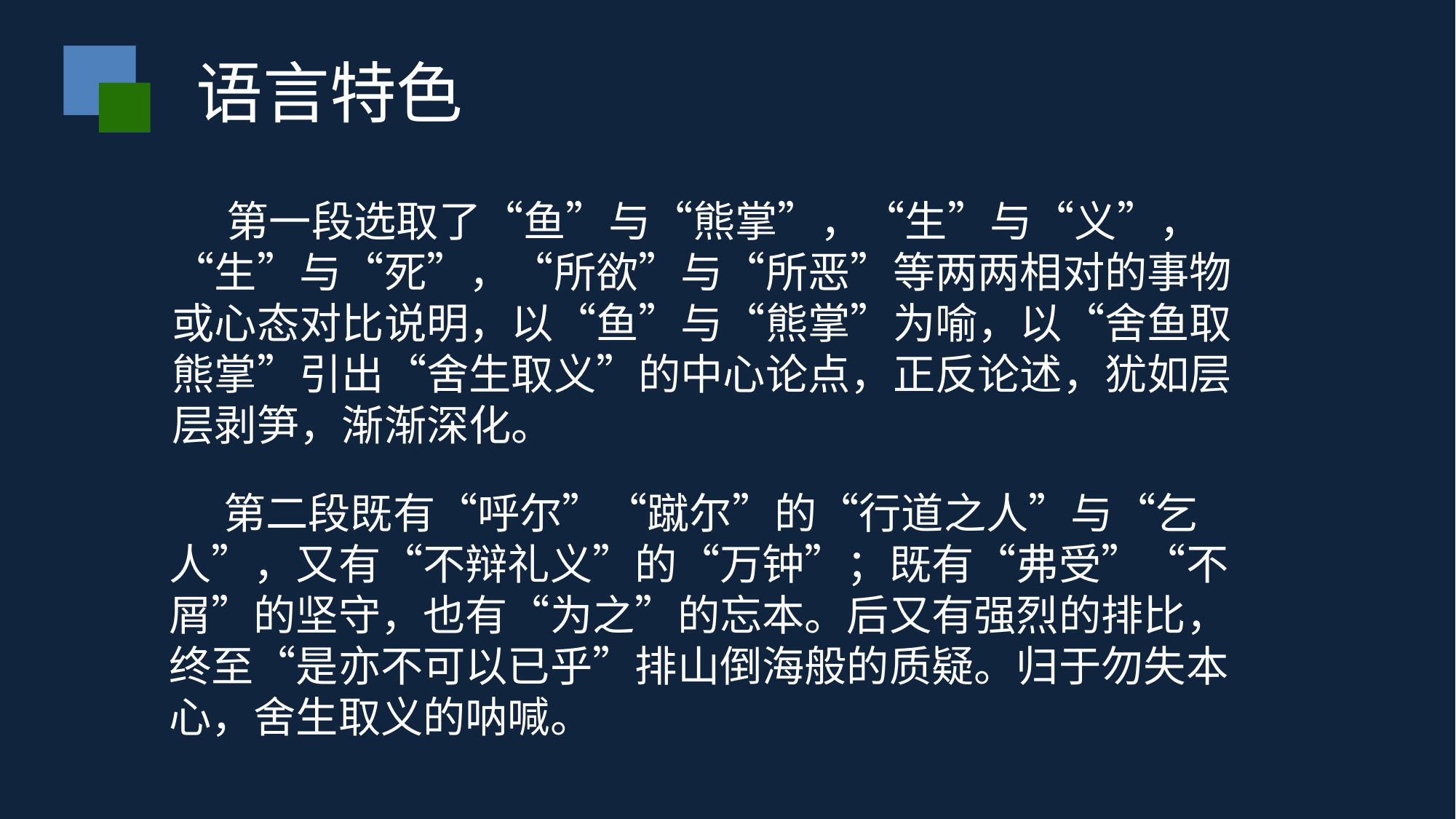

语言特色
第一段选取了“鱼”与“熊掌”，“生”与“义”，“生”与“死”，“所欲”与“所恶”等两两相对的事物或心态对比说明，以“鱼”与“熊掌”为喻，以“舍鱼取熊掌”引出“舍生取义”的中心论点，正反论述，犹如层层剥笋，渐渐深化。
第二段既有“呼尔”“蹴尔”的“行道之人”与“乞人”，又有“不辩礼义”的“万钟”；既有“弗受”“不屑”的坚守，也有“为之”的忘本。后又有强烈的排比，终至“是亦不可以已乎”排山倒海般的质疑。归于勿失本心，舍生取义的呐喊。